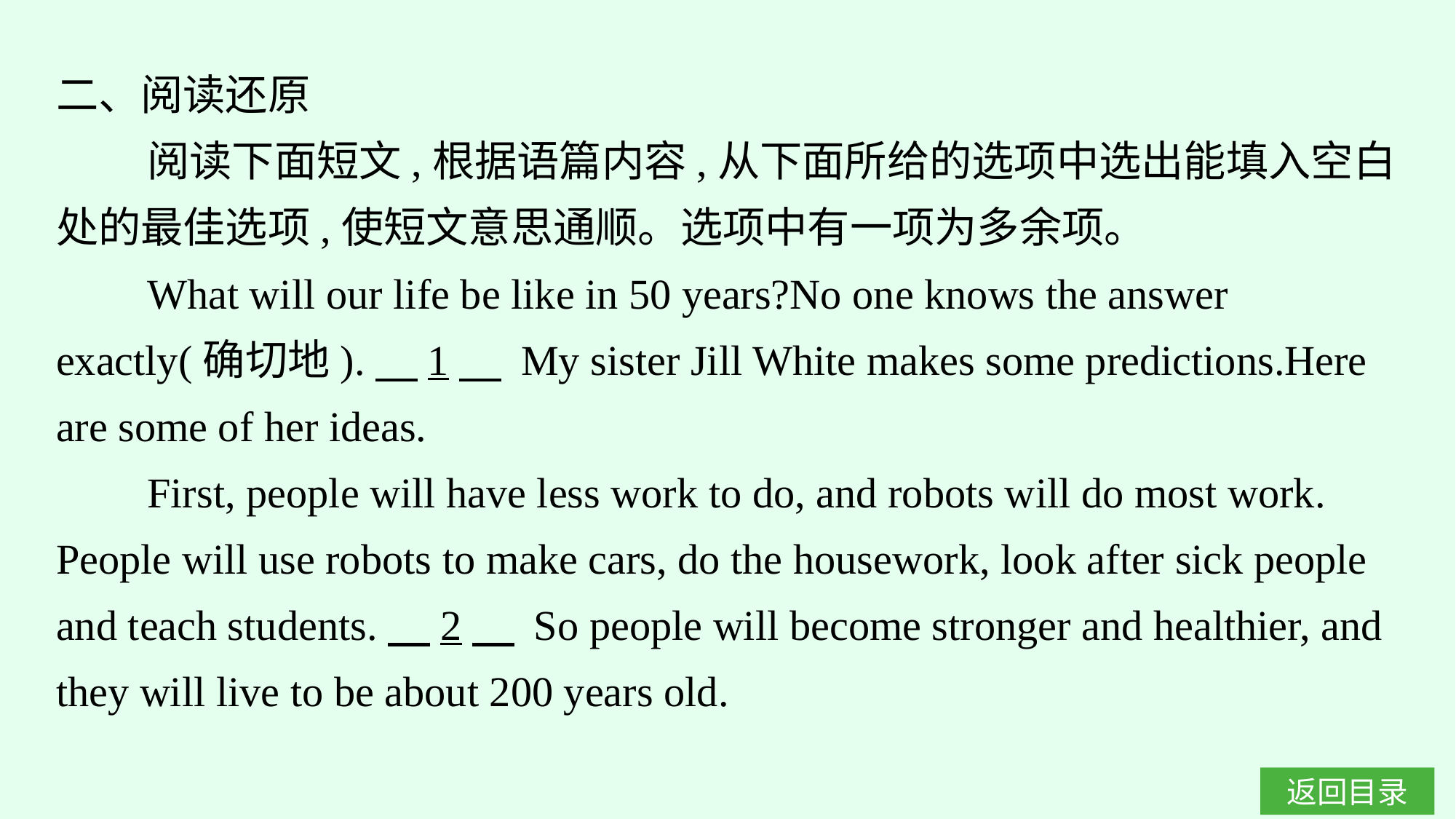

二、阅读还原
阅读下面短文,根据语篇内容,从下面所给的选项中选出能填入空白处的最佳选项,使短文意思通顺。选项中有一项为多余项。
What will our life be like in 50 years?No one knows the answer exactly(确切地).　1　 My sister Jill White makes some predictions.Here are some of her ideas.
First, people will have less work to do, and robots will do most work. People will use robots to make cars, do the housework, look after sick people and teach students.　2　 So people will become stronger and healthier, and they will live to be about 200 years old.